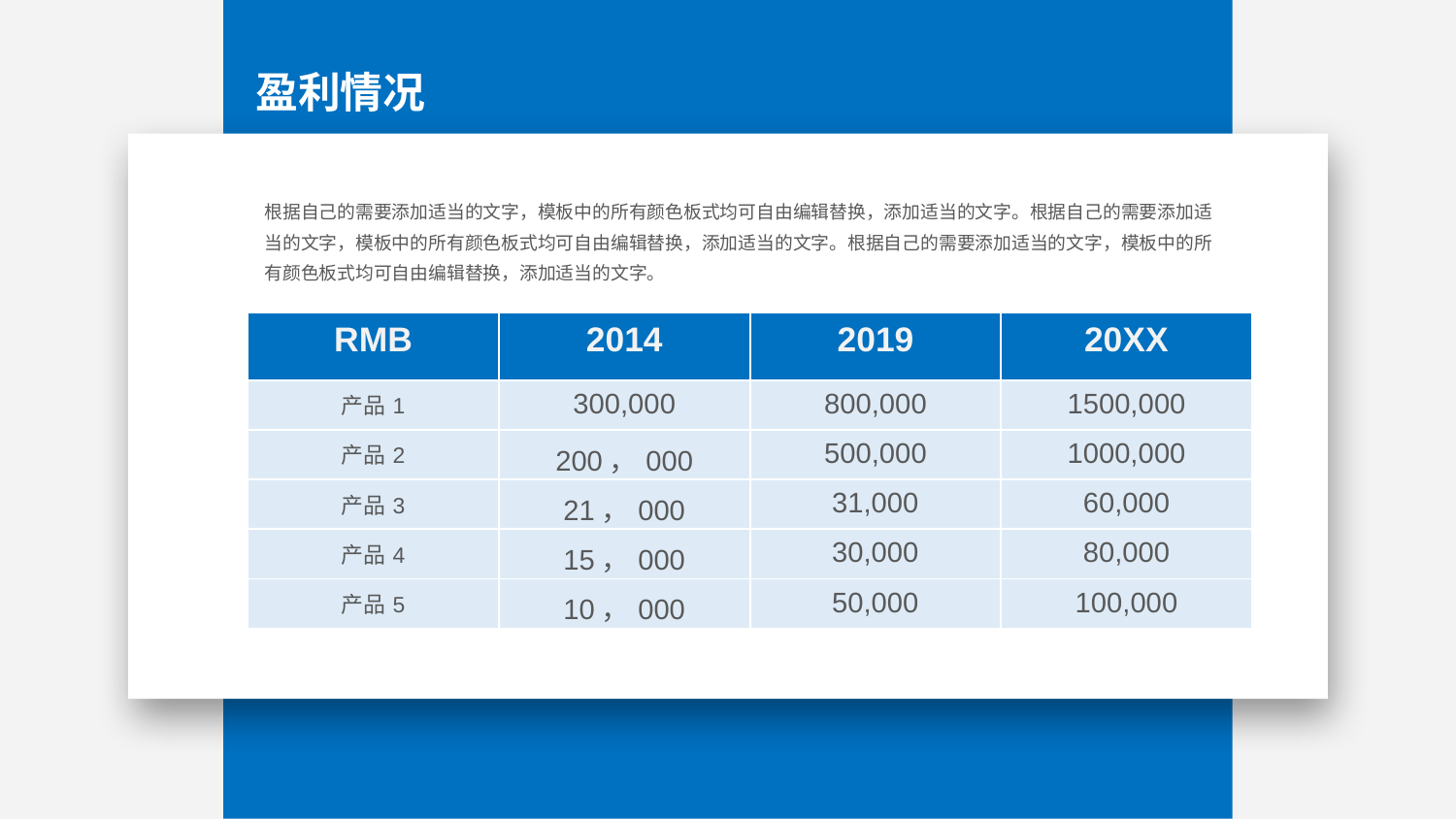

盈利情况

根据自己的需要添加适当的文字，模板中的所有颜色板式均可自由编辑替换，添加适当的文字。根据自己的需要添加适当的文字，模板中的所有颜色板式均可自由编辑替换，添加适当的文字。根据自己的需要添加适当的文字，模板中的所有颜色板式均可自由编辑替换，添加适当的文字。
| RMB | 2014 | 2019 | 20XX |
| --- | --- | --- | --- |
| 产品1 | 300,000 | 800,000 | 1500,000 |
| 产品2 | 200，000 | 500,000 | 1000,000 |
| 产品3 | 21，000 | 31,000 | 60,000 |
| 产品4 | 15，000 | 30,000 | 80,000 |
| 产品5 | 10，000 | 50,000 | 100,000 |